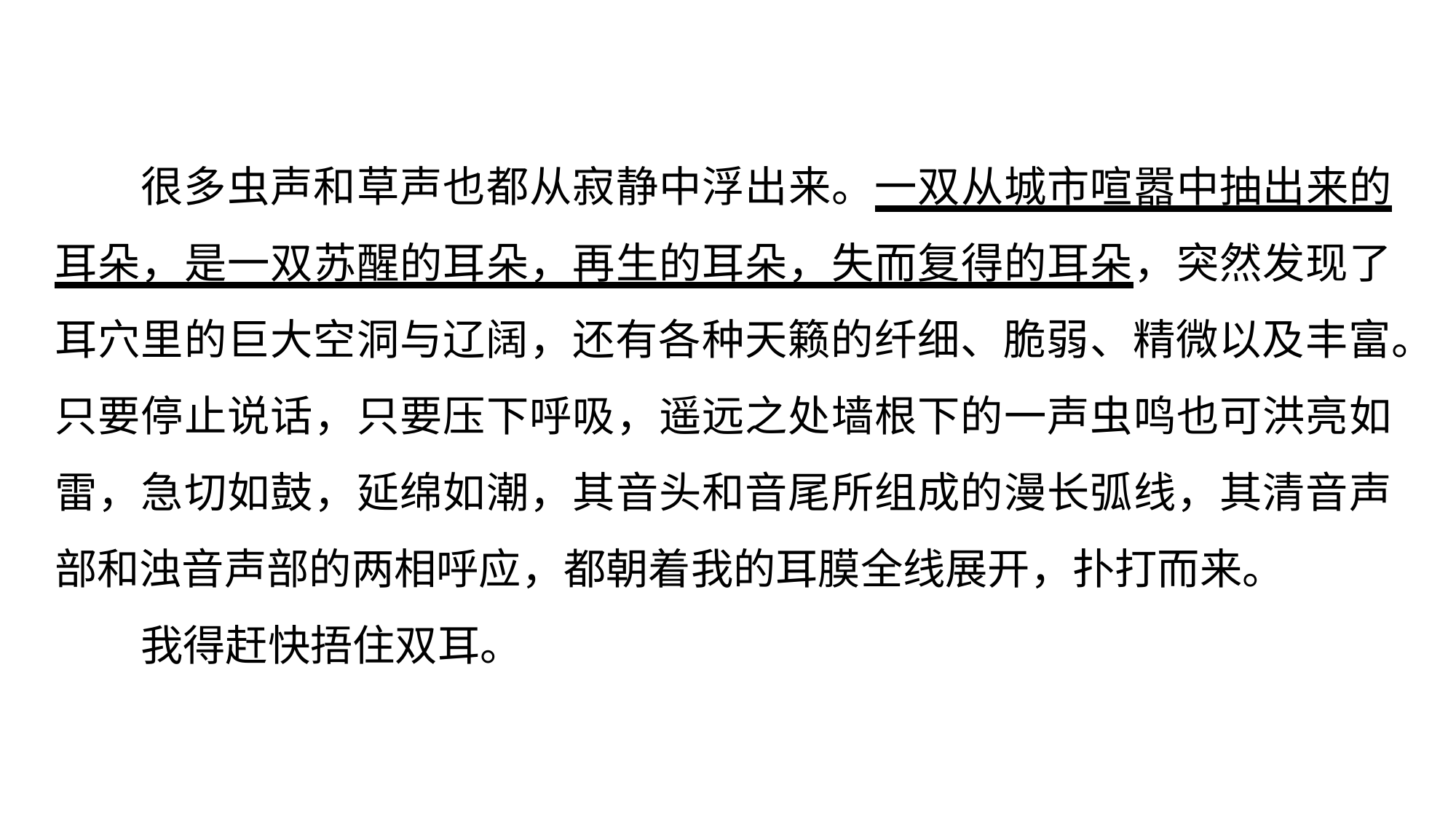

很多虫声和草声也都从寂静中浮出来。一双从城市喧嚣中抽出来的耳朵，是一双苏醒的耳朵，再生的耳朵，失而复得的耳朵，突然发现了耳穴里的巨大空洞与辽阔，还有各种天籁的纤细、脆弱、精微以及丰富。只要停止说话，只要压下呼吸，遥远之处墙根下的一声虫鸣也可洪亮如雷，急切如鼓，延绵如潮，其音头和音尾所组成的漫长弧线，其清音声部和浊音声部的两相呼应，都朝着我的耳膜全线展开，扑打而来。
我得赶快捂住双耳。